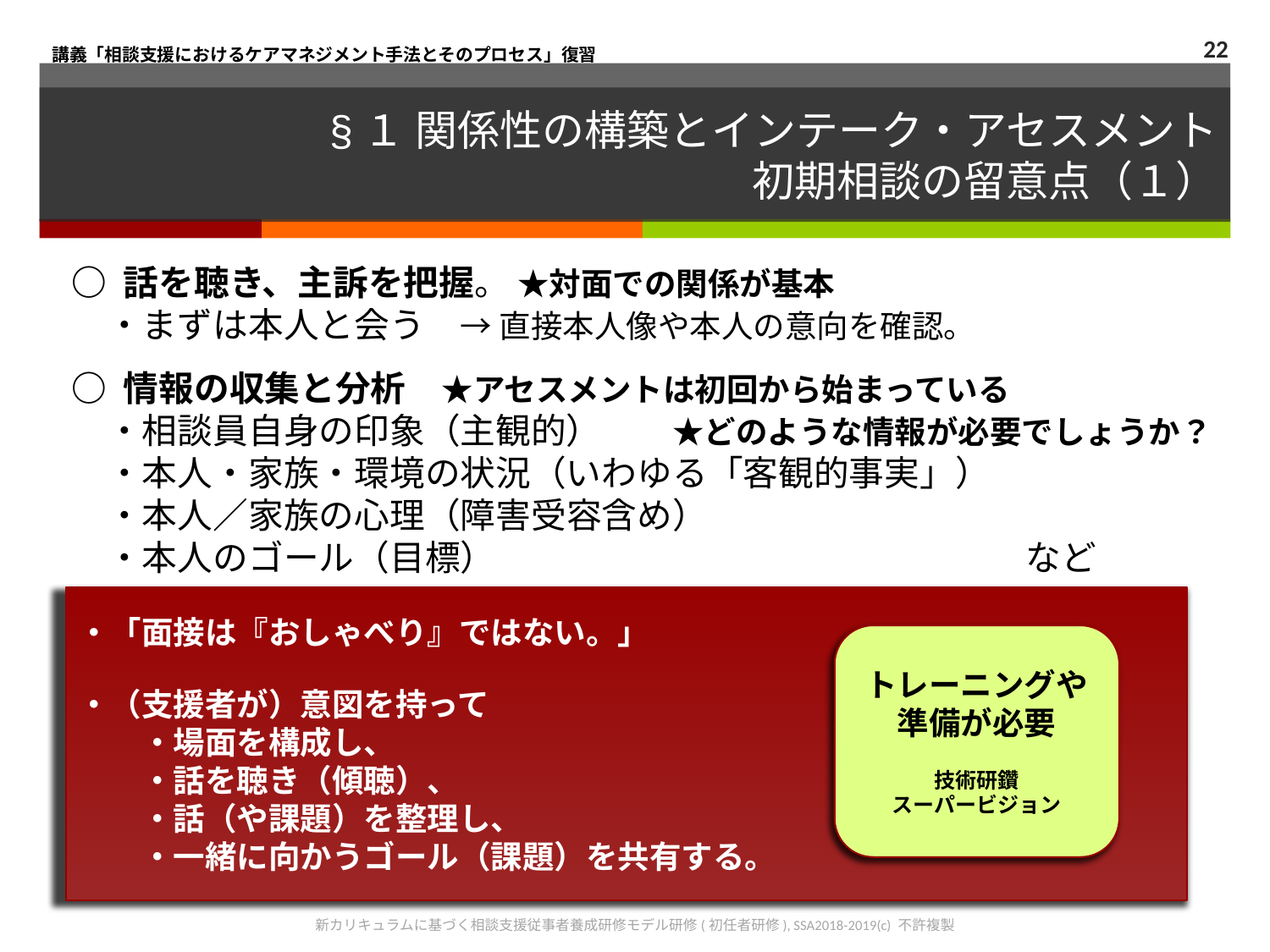

講義「相談支援におけるケアマネジメント手法とそのプロセス」復習
22
# §１ 関係性の構築とインテーク・アセスメント 　　　　　　　　　　　　　　　初期相談の留意点（１）
○ 話を聴き、主訴を把握。 ★対面での関係が基本
　・まずは本人と会う　→ 直接本人像や本人の意向を確認。

○ 情報の収集と分析　★アセスメントは初回から始まっている
　・相談員自身の印象（主観的）　　★どのような情報が必要でしょうか？
　・本人・家族・環境の状況（いわゆる「客観的事実」）
　・本人／家族の心理（障害受容含め）
　・本人のゴール（目標）　　　　　　　　　　　　　　　など
・「面接は『おしゃべり』ではない。」

・（支援者が）意図を持って
　　・場面を構成し、
　　・話を聴き（傾聴）、
　　・話（や課題）を整理し、
　　・一緒に向かうゴール（課題）を共有する。
トレーニングや
準備が必要

技術研鑽
スーパービジョン
新カリキュラムに基づく相談支援従事者養成研修モデル研修(初任者研修), SSA2018-2019(c) 不許複製